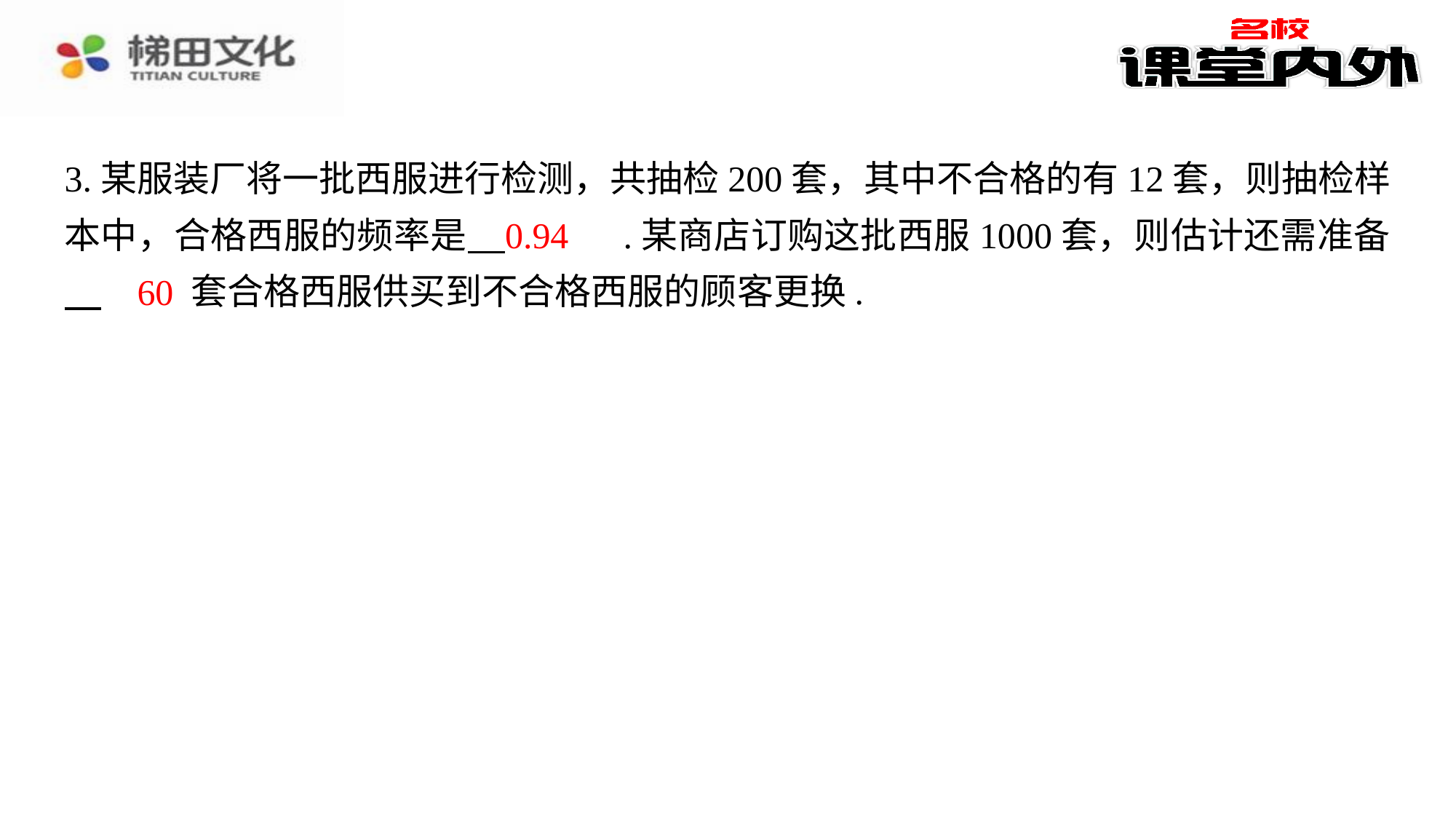

3.某服装厂将一批西服进行检测，共抽检200套，其中不合格的有12套，则抽检样本中，合格西服的频率是 　0.94　⁠.某商店订购这批西服1000套，则估计还需准备 　60　⁠套合格西服供买到不合格西服的顾客更换.
0.94
60